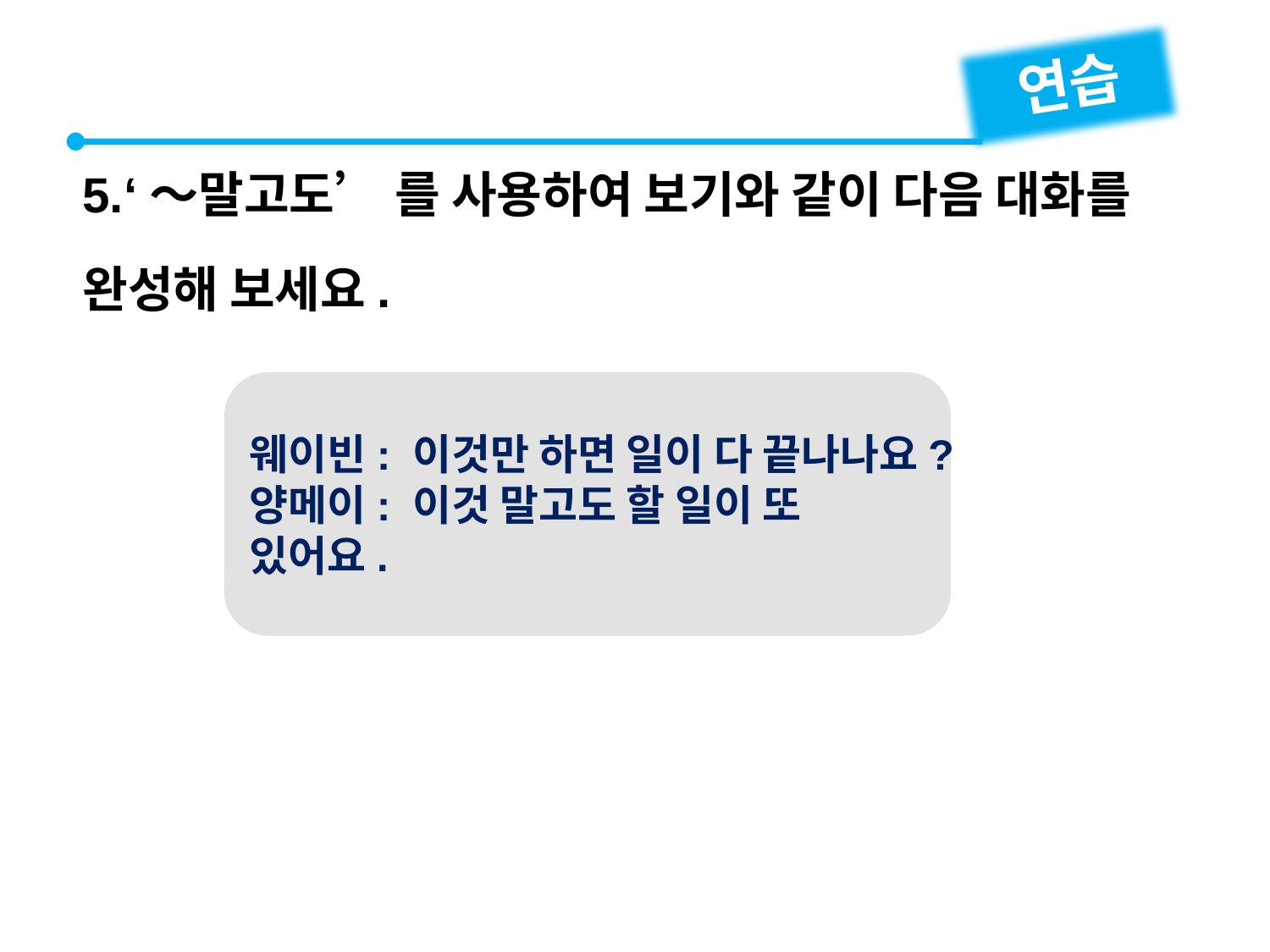

연습
5.‘～말고도’ 를 사용하여 보기와 같이 다음 대화를 완성해 보세요.
웨이빈: 이것만 하면 일이 다 끝나나요?
양메이: 이것 말고도 할 일이 또 있어요.